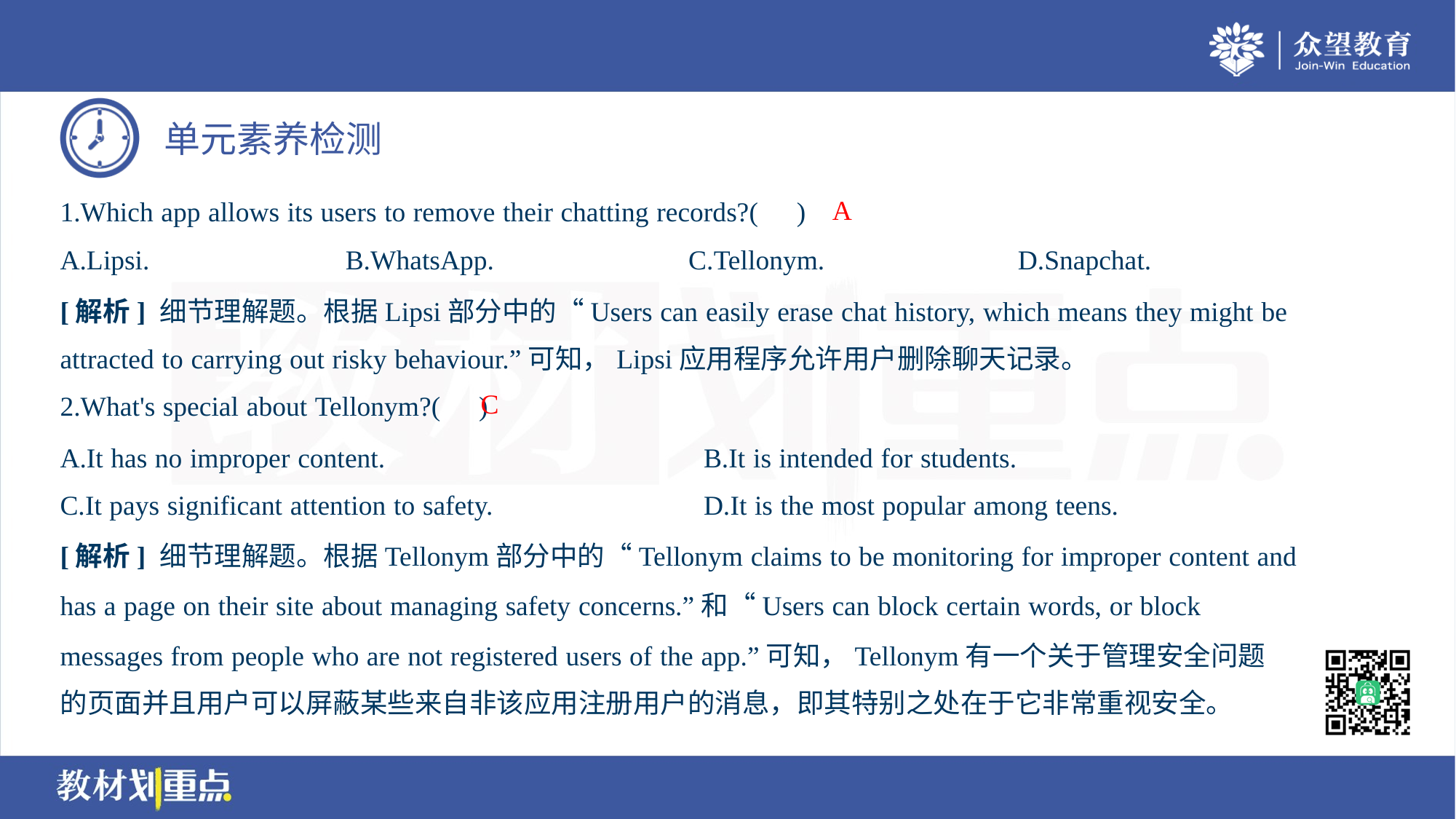

A
1.Which app allows its users to remove their chatting records?(     )
A.Lipsi.	B.WhatsApp.	C.Tellonym.	D.Snapchat.
[解析] 细节理解题。根据Lipsi部分中的“Users can easily erase chat history, which means they might be
attracted to carrying out risky behaviour.”可知，Lipsi应用程序允许用户删除聊天记录。
C
2.What's special about Tellonym?(     )
A.It has no improper content.	B.It is intended for students.
C.It pays significant attention to safety.	D.It is the most popular among teens.
[解析] 细节理解题。根据Tellonym部分中的“Tellonym claims to be monitoring for improper content and
has a page on their site about managing safety concerns.”和“Users can block certain words, or block
messages from people who are not registered users of the app.”可知，Tellonym有一个关于管理安全问题
的页面并且用户可以屏蔽某些来自非该应用注册用户的消息，即其特别之处在于它非常重视安全。